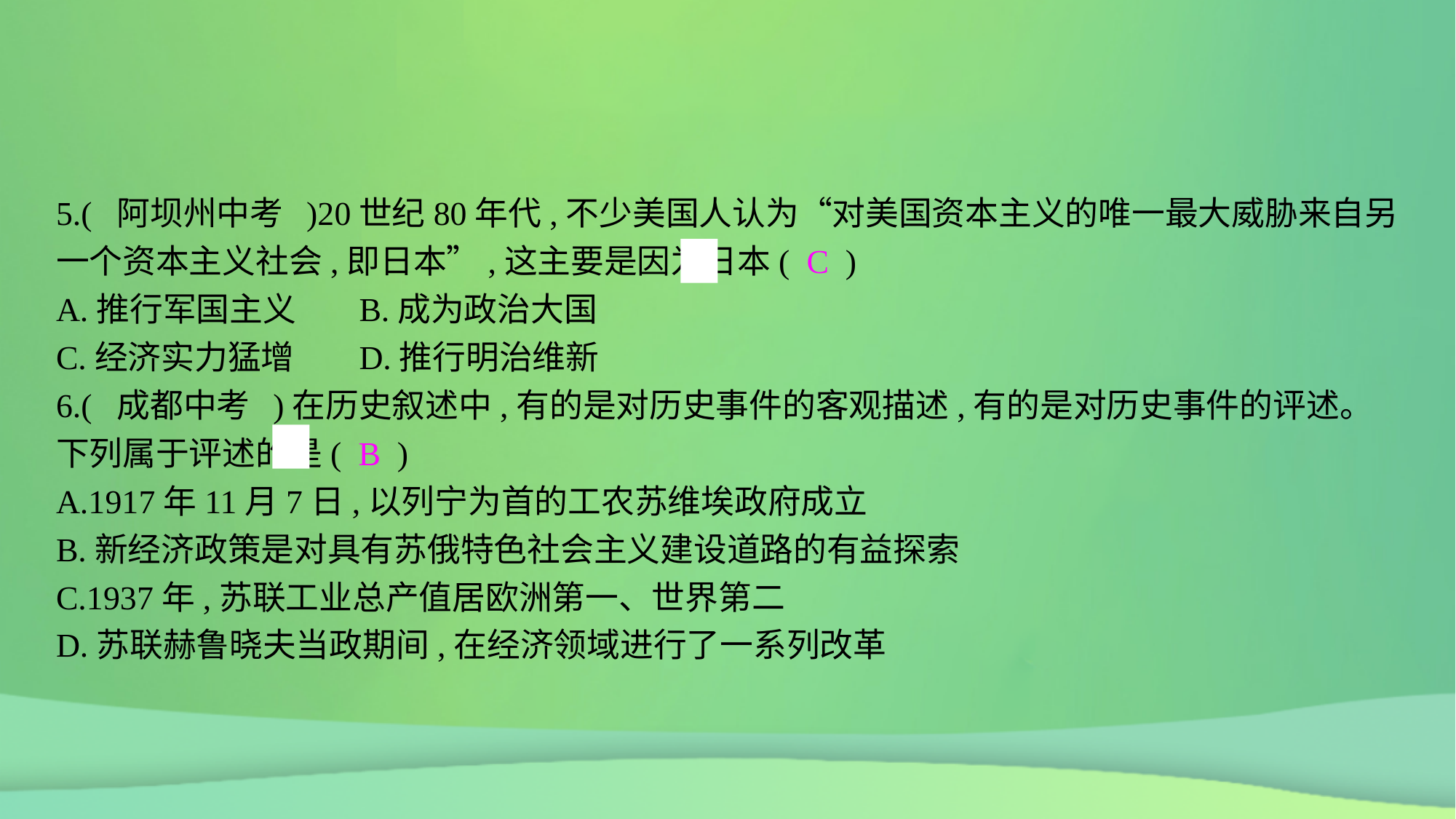

5.(  阿坝州中考  )20世纪80年代,不少美国人认为“对美国资本主义的唯一最大威胁来自另一个资本主义社会,即日本”,这主要是因为日本(  C  )
A.推行军国主义	B.成为政治大国
C.经济实力猛增	D.推行明治维新
6.(  成都中考  )在历史叙述中,有的是对历史事件的客观描述,有的是对历史事件的评述。下列属于评述的是(  B  )
A.1917年11月7日,以列宁为首的工农苏维埃政府成立
B.新经济政策是对具有苏俄特色社会主义建设道路的有益探索
C.1937年,苏联工业总产值居欧洲第一、世界第二
D.苏联赫鲁晓夫当政期间,在经济领域进行了一系列改革